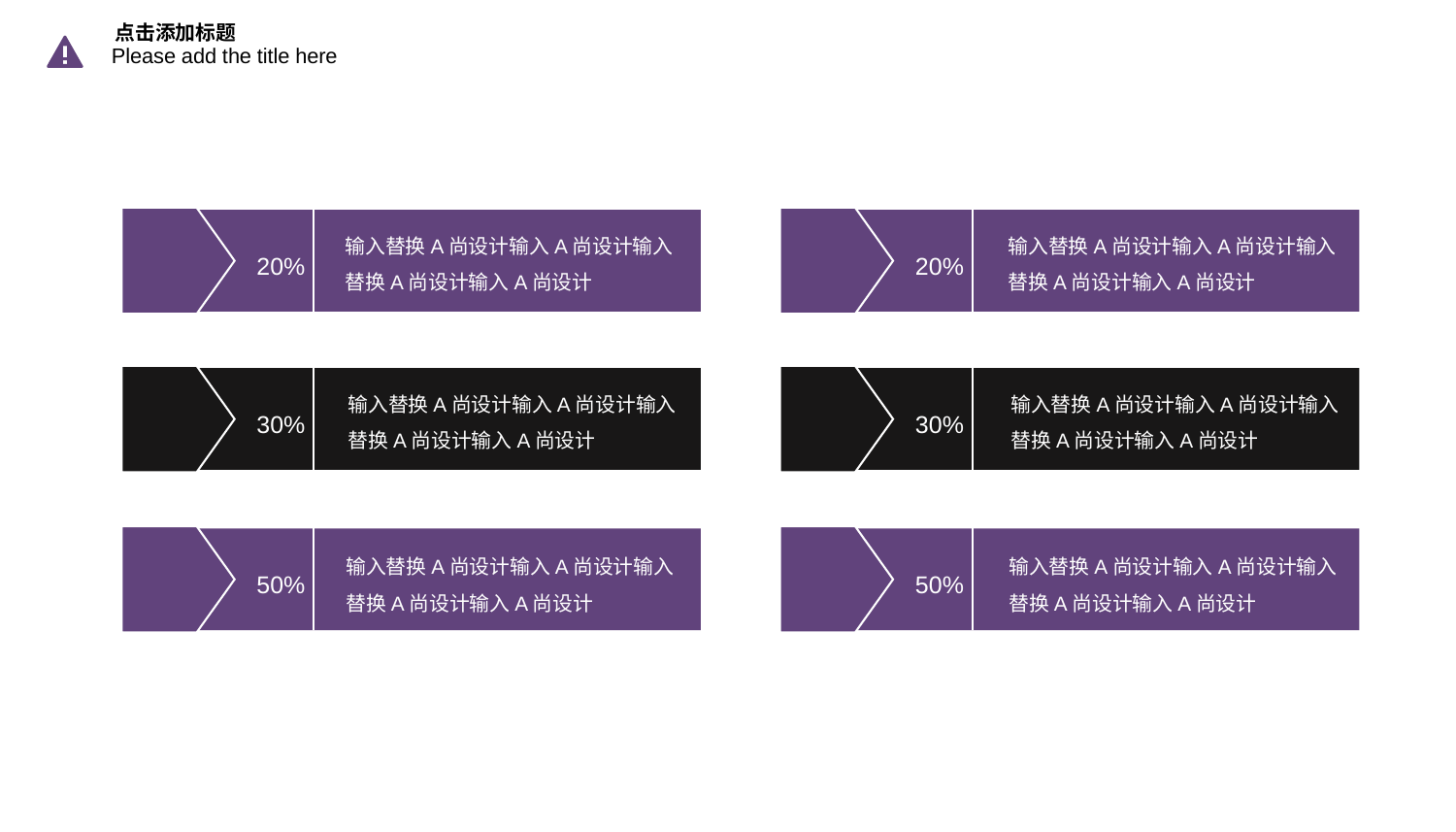

点击添加标题

Please add the title here

输入替换A尚设计输入A尚设计输入替换A尚设计输入A尚设计
输入替换A尚设计输入A尚设计输入替换A尚设计输入A尚设计
20%
20%

输入替换A尚设计输入A尚设计输入替换A尚设计输入A尚设计
输入替换A尚设计输入A尚设计输入替换A尚设计输入A尚设计
30%
30%

输入替换A尚设计输入A尚设计输入替换A尚设计输入A尚设计
输入替换A尚设计输入A尚设计输入替换A尚设计输入A尚设计
50%
50%